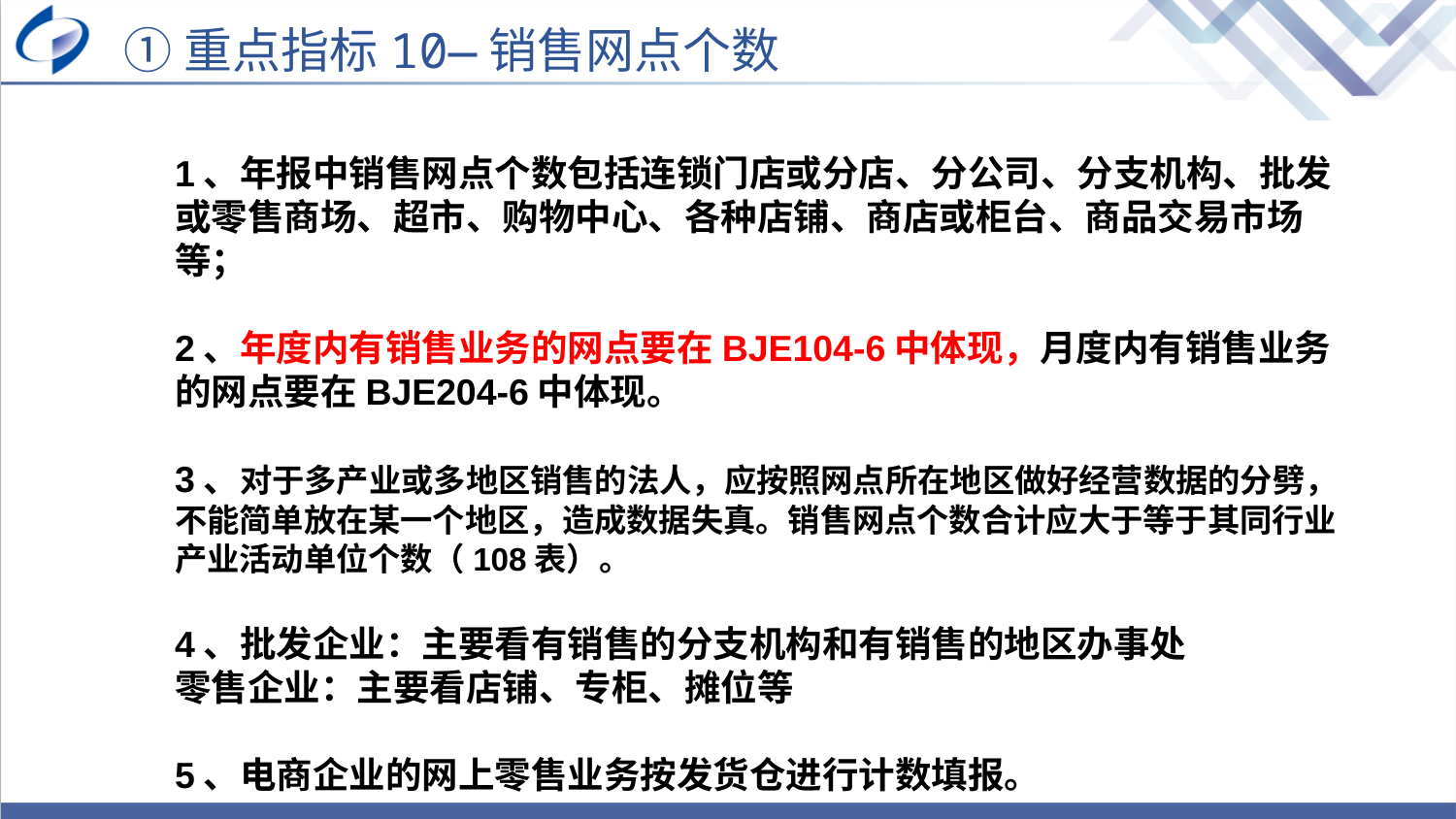

①重点指标10—销售网点个数

1、年报中销售网点个数包括连锁门店或分店、分公司、分支机构、批发或零售商场、超市、购物中心、各种店铺、商店或柜台、商品交易市场等；

2、年度内有销售业务的网点要在BJE104-6中体现，月度内有销售业务的网点要在BJE204-6中体现。

3、对于多产业或多地区销售的法人，应按照网点所在地区做好经营数据的分劈，不能简单放在某一个地区，造成数据失真。销售网点个数合计应大于等于其同行业产业活动单位个数（108表）。

4、批发企业：主要看有销售的分支机构和有销售的地区办事处
零售企业：主要看店铺、专柜、摊位等

5、电商企业的网上零售业务按发货仓进行计数填报。